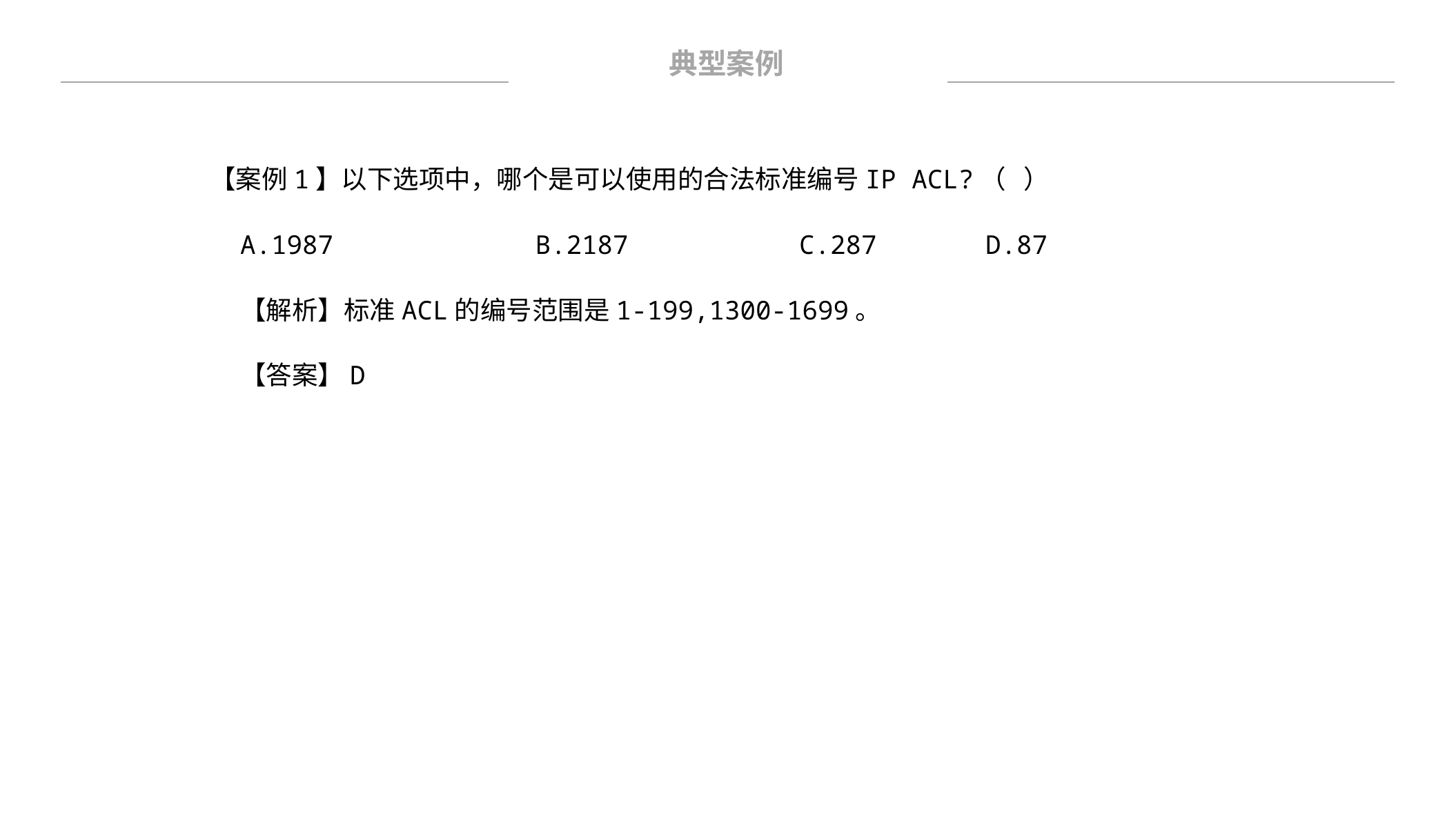

典型案例
【案例1】以下选项中，哪个是可以使用的合法标准编号IP ACL?（   ）
A.1987             B.2187           C.287       D.87
【解析】标准ACL的编号范围是1-199,1300-1699。
【答案】D